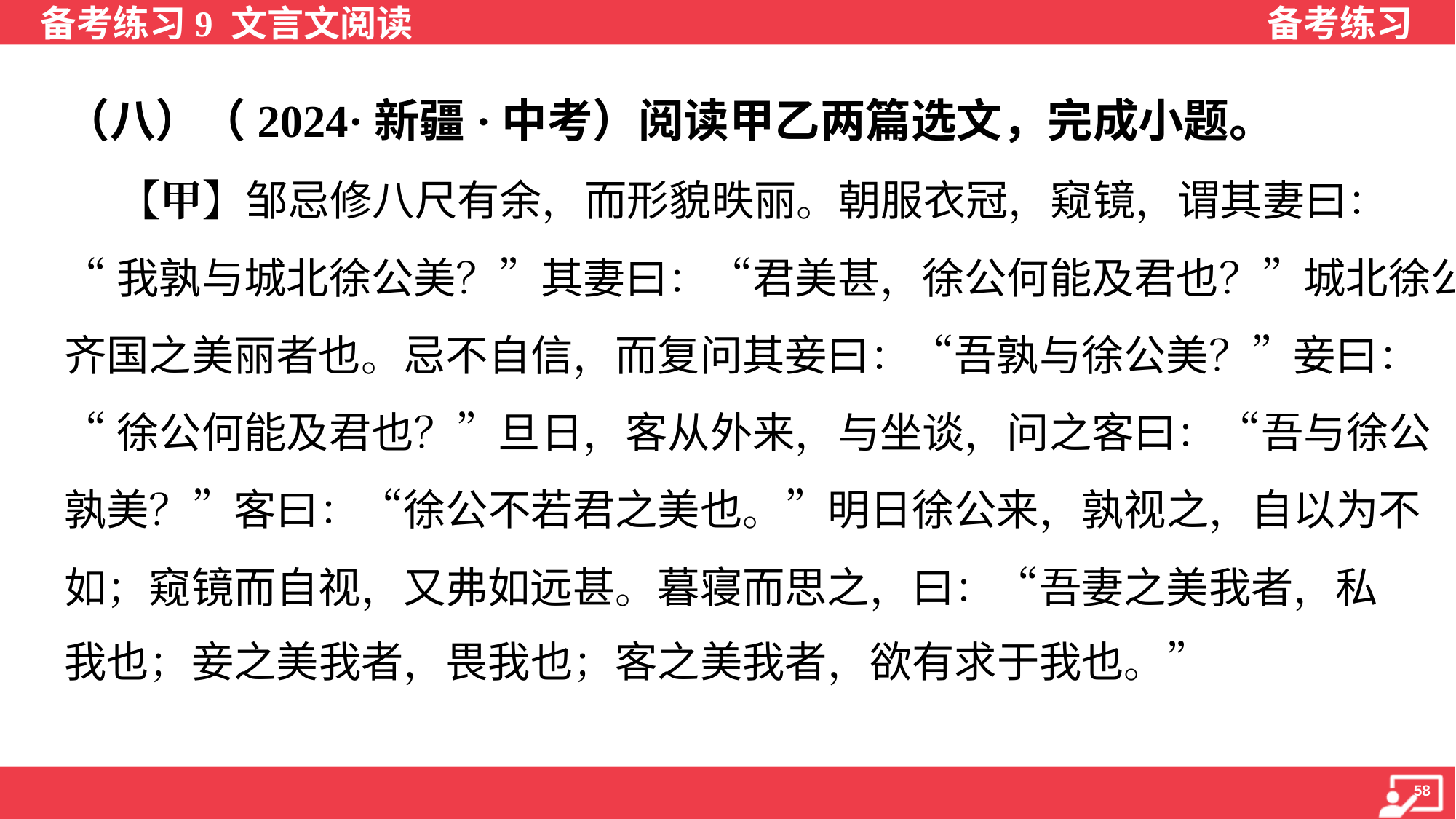

（八）（2024·新疆·中考）阅读甲乙两篇选文，完成小题。
    【甲】邹忌修八尺有余，而形貌昳丽。朝服衣冠，窥镜，谓其妻曰：
“我孰与城北徐公美？”其妻曰：“君美甚，徐公何能及君也？”城北徐公，
齐国之美丽者也。忌不自信，而复问其妾曰：“吾孰与徐公美？”妾曰：
“徐公何能及君也？”旦日，客从外来，与坐谈，问之客曰：“吾与徐公
孰美？”客曰：“徐公不若君之美也。”明日徐公来，孰视之，自以为不
如；窥镜而自视，又弗如远甚。暮寝而思之，曰：“吾妻之美我者，私
我也；妾之美我者，畏我也；客之美我者，欲有求于我也。”